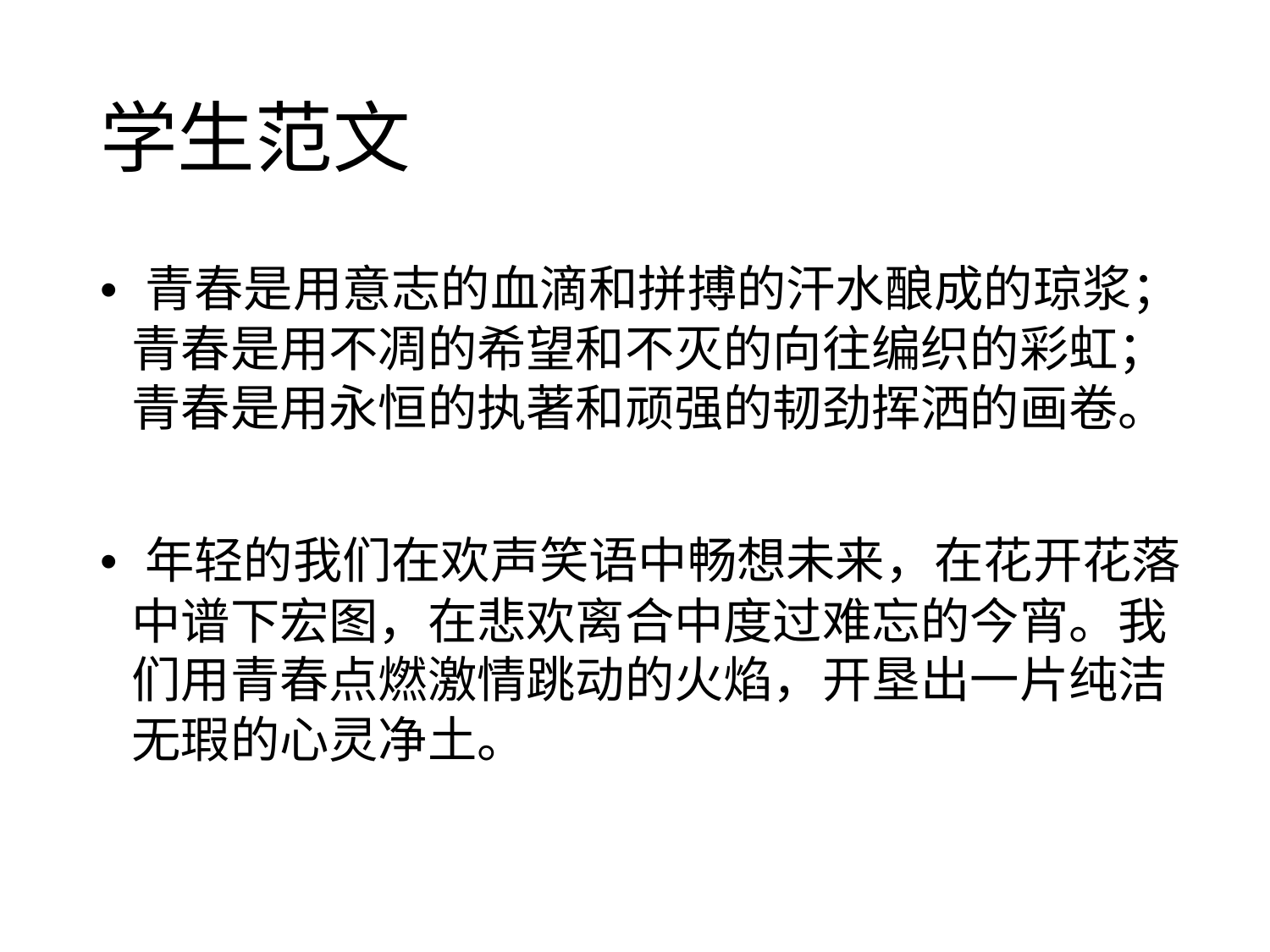

学生范文
• 青春是用意志的血滴和拼搏的汗水酿成的琼浆；
青春是用不凋的希望和不灭的向往编织的彩虹；
青春是用永恒的执著和顽强的韧劲挥洒的画卷。
• 年轻的我们在欢声笑语中畅想未来，在花开花落
中谱下宏图，在悲欢离合中度过难忘的今宵。我
们用青春点燃激情跳动的火焰，开垦出一片纯洁
无瑕的心灵净土。